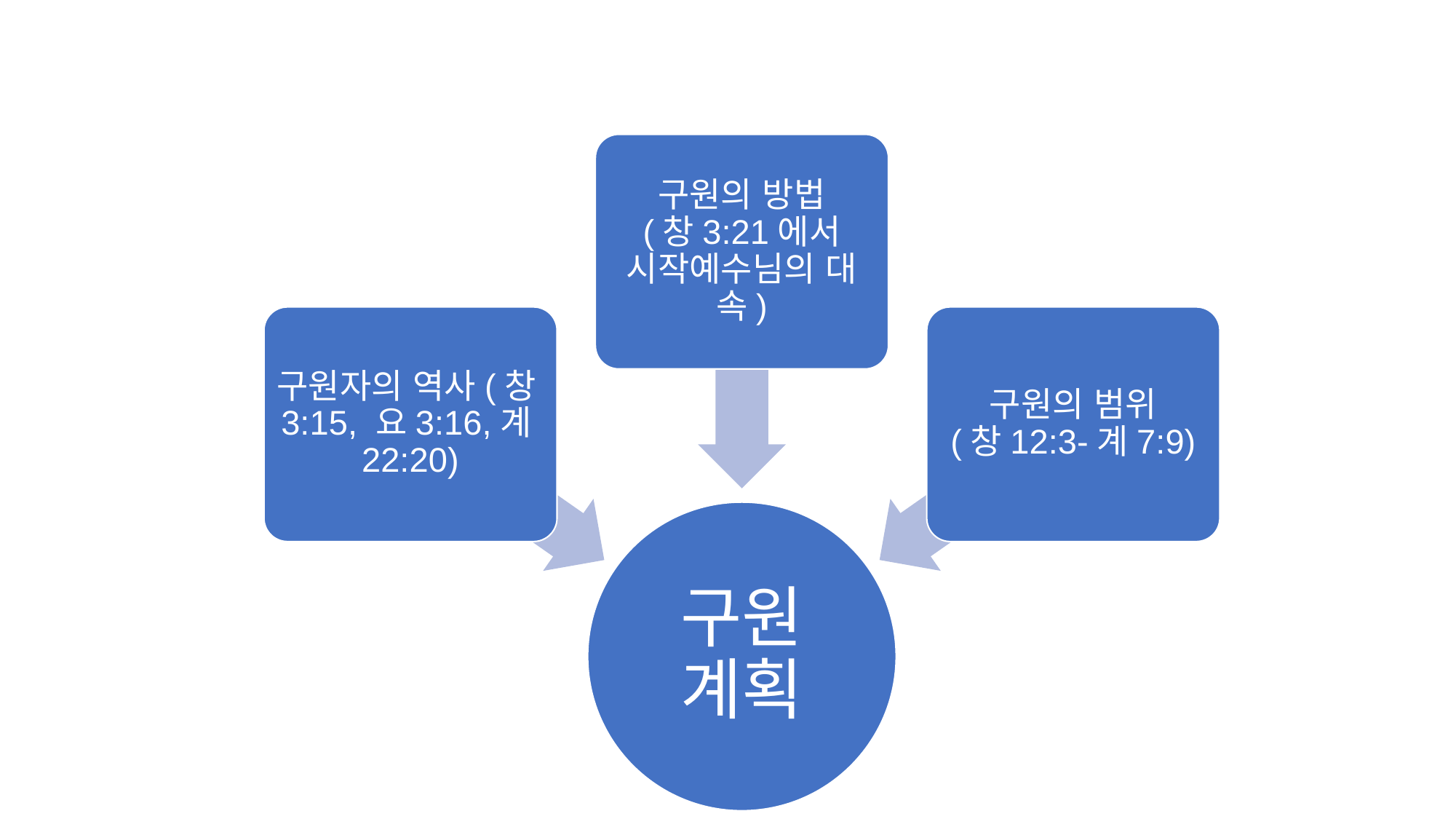

구원의 방법
(창3:21에서 시작예수님의 대속)

구원자의 역사(창3:15, 요3:16,계22:20)

구원의 범위
(창12:3-계7:9)

구원
계획